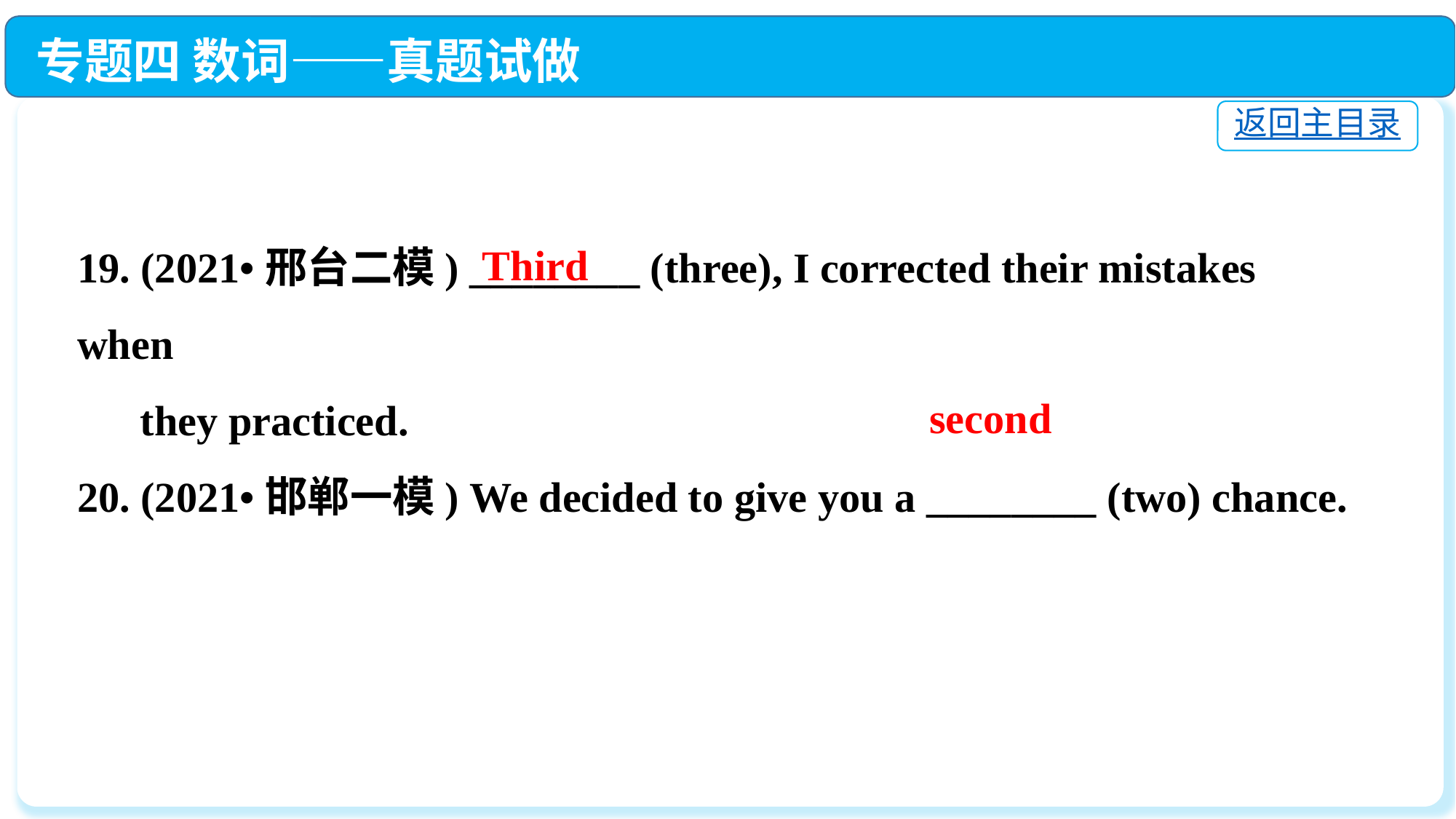

专题四 数词——真题试做

返回主目录
19. (2021•邢台二模) ________ (three), I corrected their mistakes when
      they practiced.
20. (2021•邯郸一模) We decided to give you a ________ (two) chance.
Third
second